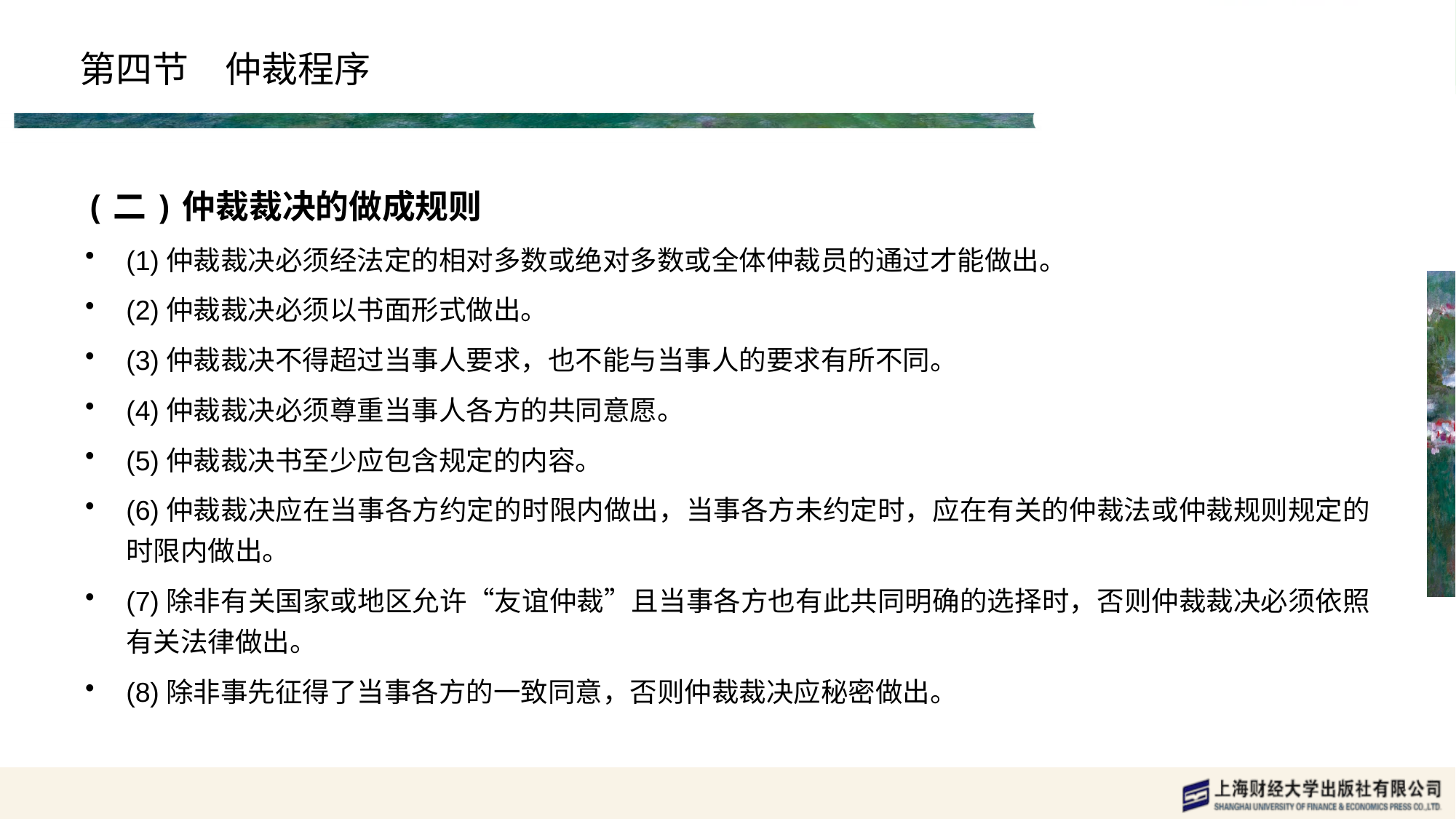

# 第四节　仲裁程序
(二)仲裁裁决的做成规则
(1)仲裁裁决必须经法定的相对多数或绝对多数或全体仲裁员的通过才能做出。
(2)仲裁裁决必须以书面形式做出。
(3)仲裁裁决不得超过当事人要求，也不能与当事人的要求有所不同。
(4)仲裁裁决必须尊重当事人各方的共同意愿。
(5)仲裁裁决书至少应包含规定的内容。
(6)仲裁裁决应在当事各方约定的时限内做出，当事各方未约定时，应在有关的仲裁法或仲裁规则规定的时限内做出。
(7)除非有关国家或地区允许“友谊仲裁”且当事各方也有此共同明确的选择时，否则仲裁裁决必须依照有关法律做出。
(8)除非事先征得了当事各方的一致同意，否则仲裁裁决应秘密做出。